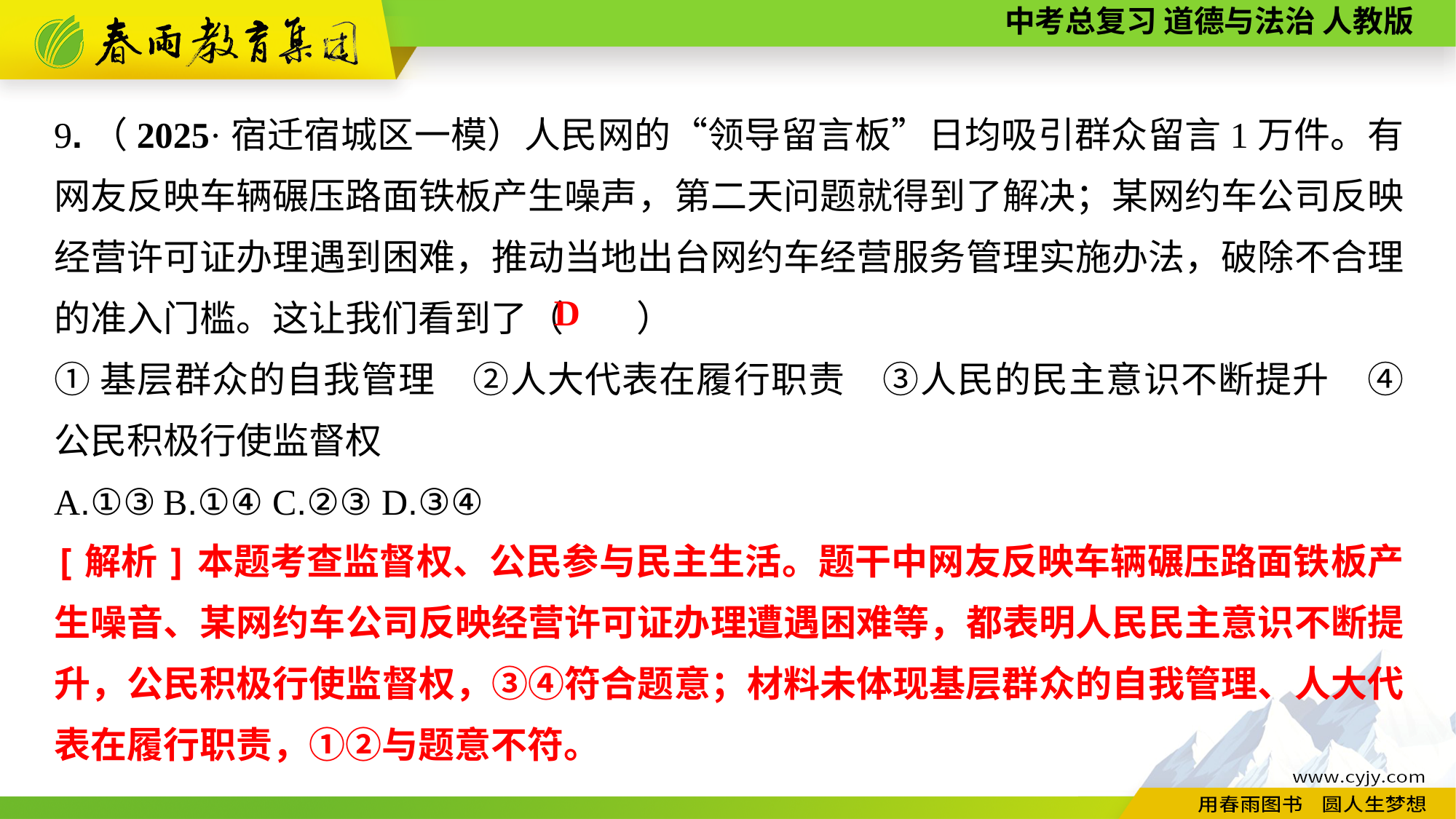

9.（2025·宿迁宿城区一模）人民网的“领导留言板”日均吸引群众留言1万件。有网友反映车辆碾压路面铁板产生噪声，第二天问题就得到了解决；某网约车公司反映经营许可证办理遇到困难，推动当地出台网约车经营服务管理实施办法，破除不合理的准入门槛。这让我们看到了（　　）
①基层群众的自我管理　②人大代表在履行职责　③人民的民主意识不断提升　④公民积极行使监督权
A.①③	B.①④	C.②③	D.③④
D
[解析]本题考查监督权、公民参与民主生活。题干中网友反映车辆碾压路面铁板产生噪音、某网约车公司反映经营许可证办理遭遇困难等，都表明人民民主意识不断提升，公民积极行使监督权，③④符合题意；材料未体现基层群众的自我管理、人大代表在履行职责，①②与题意不符。